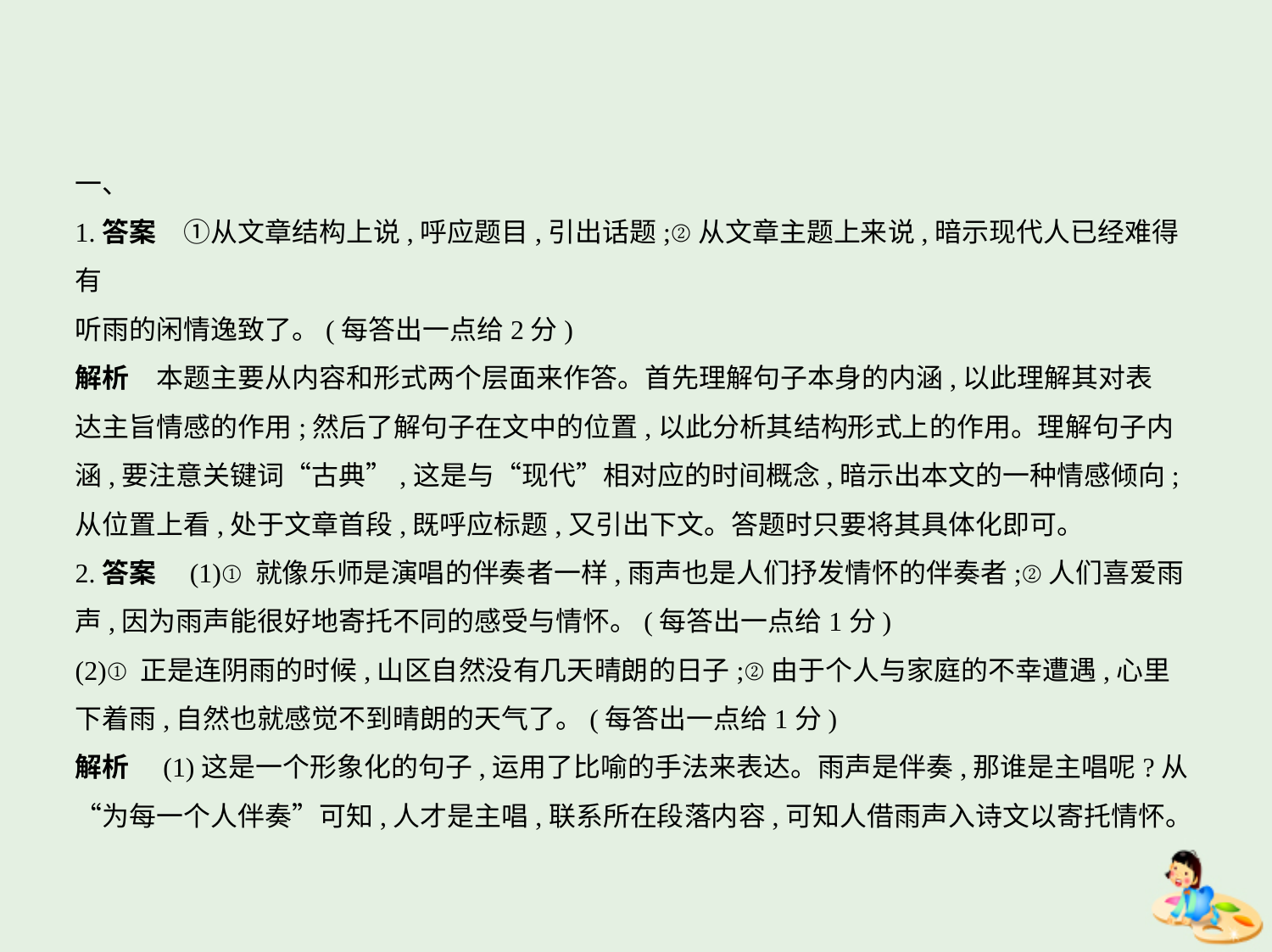

一、
1.答案　①从文章结构上说,呼应题目,引出话题;②从文章主题上来说,暗示现代人已经难得有
听雨的闲情逸致了。(每答出一点给2分)
解析　本题主要从内容和形式两个层面来作答。首先理解句子本身的内涵,以此理解其对表
达主旨情感的作用;然后了解句子在文中的位置,以此分析其结构形式上的作用。理解句子内
涵,要注意关键词“古典”,这是与“现代”相对应的时间概念,暗示出本文的一种情感倾向;
从位置上看,处于文章首段,既呼应标题,又引出下文。答题时只要将其具体化即可。
2.答案　(1)①就像乐师是演唱的伴奏者一样,雨声也是人们抒发情怀的伴奏者;②人们喜爱雨
声,因为雨声能很好地寄托不同的感受与情怀。(每答出一点给1分)
(2)①正是连阴雨的时候,山区自然没有几天晴朗的日子;②由于个人与家庭的不幸遭遇,心里
下着雨,自然也就感觉不到晴朗的天气了。(每答出一点给1分)
解析　(1)这是一个形象化的句子,运用了比喻的手法来表达。雨声是伴奏,那谁是主唱呢?从
“为每一个人伴奏”可知,人才是主唱,联系所在段落内容,可知人借雨声入诗文以寄托情怀。